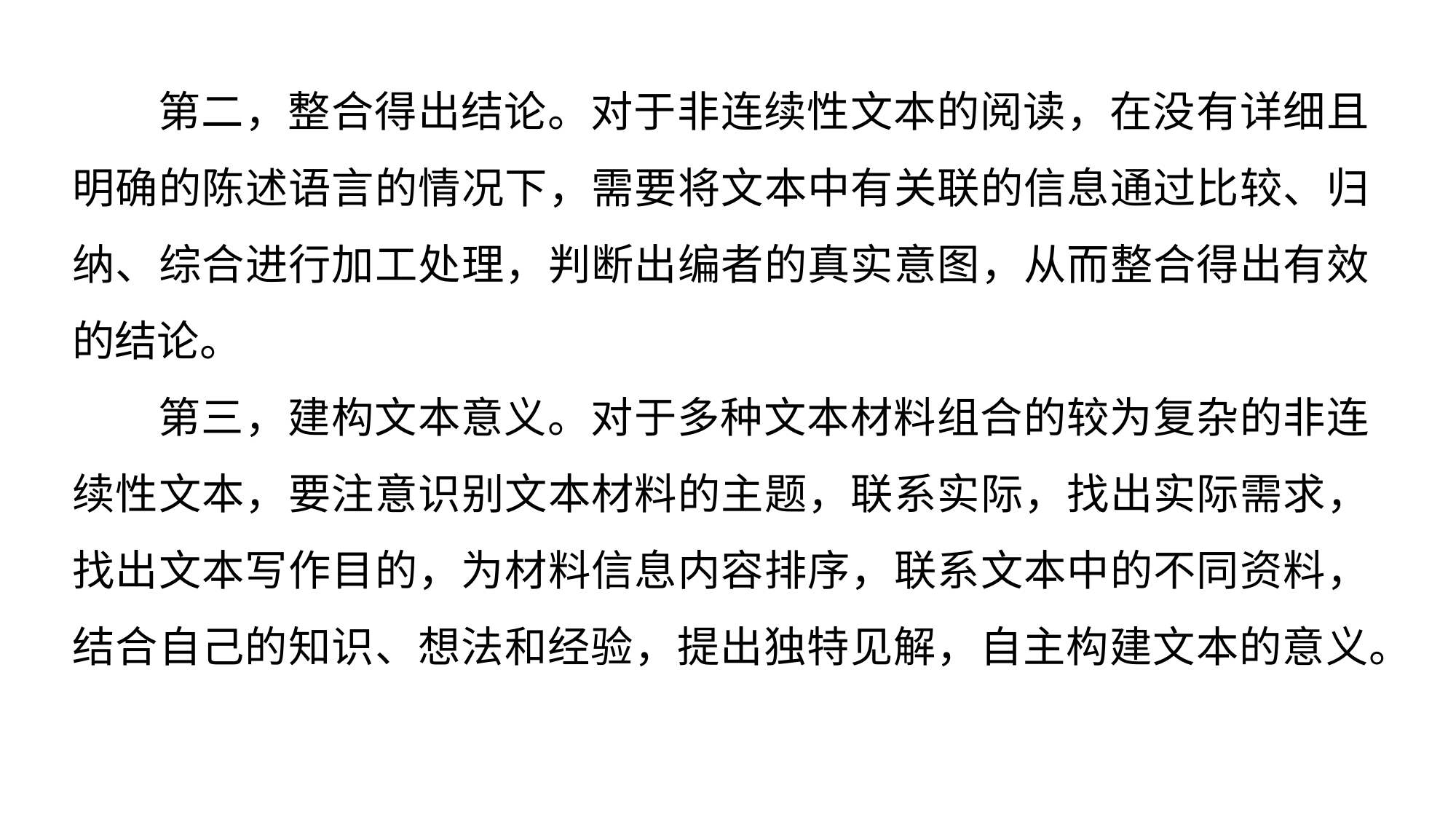

第二，整合得出结论。对于非连续性文本的阅读，在没有详细且明确的陈述语言的情况下，需要将文本中有关联的信息通过比较、归纳、综合进行加工处理，判断出编者的真实意图，从而整合得出有效的结论。
第三，建构文本意义。对于多种文本材料组合的较为复杂的非连续性文本，要注意识别文本材料的主题，联系实际，找出实际需求，找出文本写作目的，为材料信息内容排序，联系文本中的不同资料，结合自己的知识、想法和经验，提出独特见解，自主构建文本的意义。